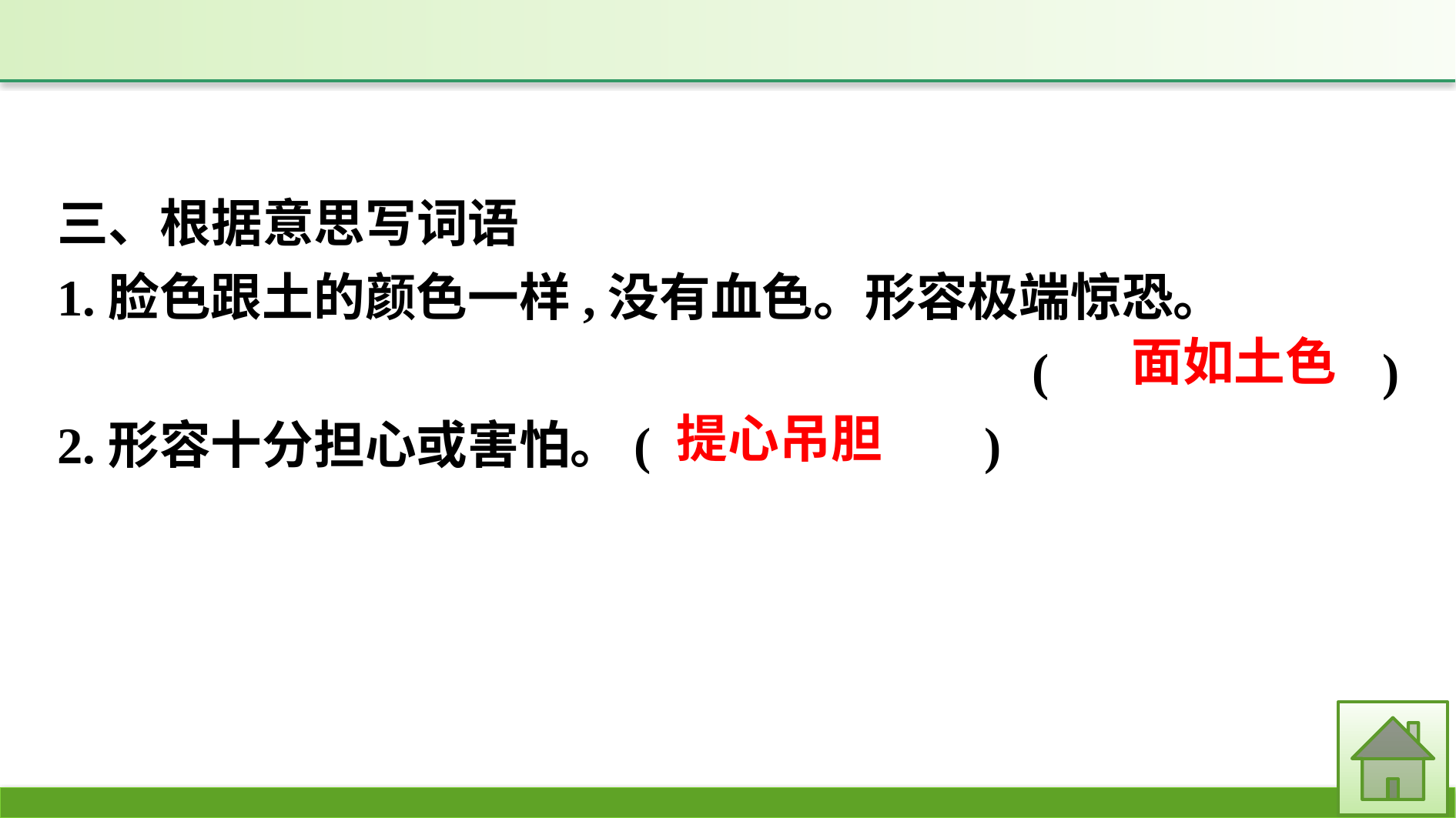

三、根据意思写词语
1.脸色跟土的颜色一样,没有血色。形容极端惊恐。
(　　　　　　)
2.形容十分担心或害怕。(　　　　　　)
面如土色
提心吊胆